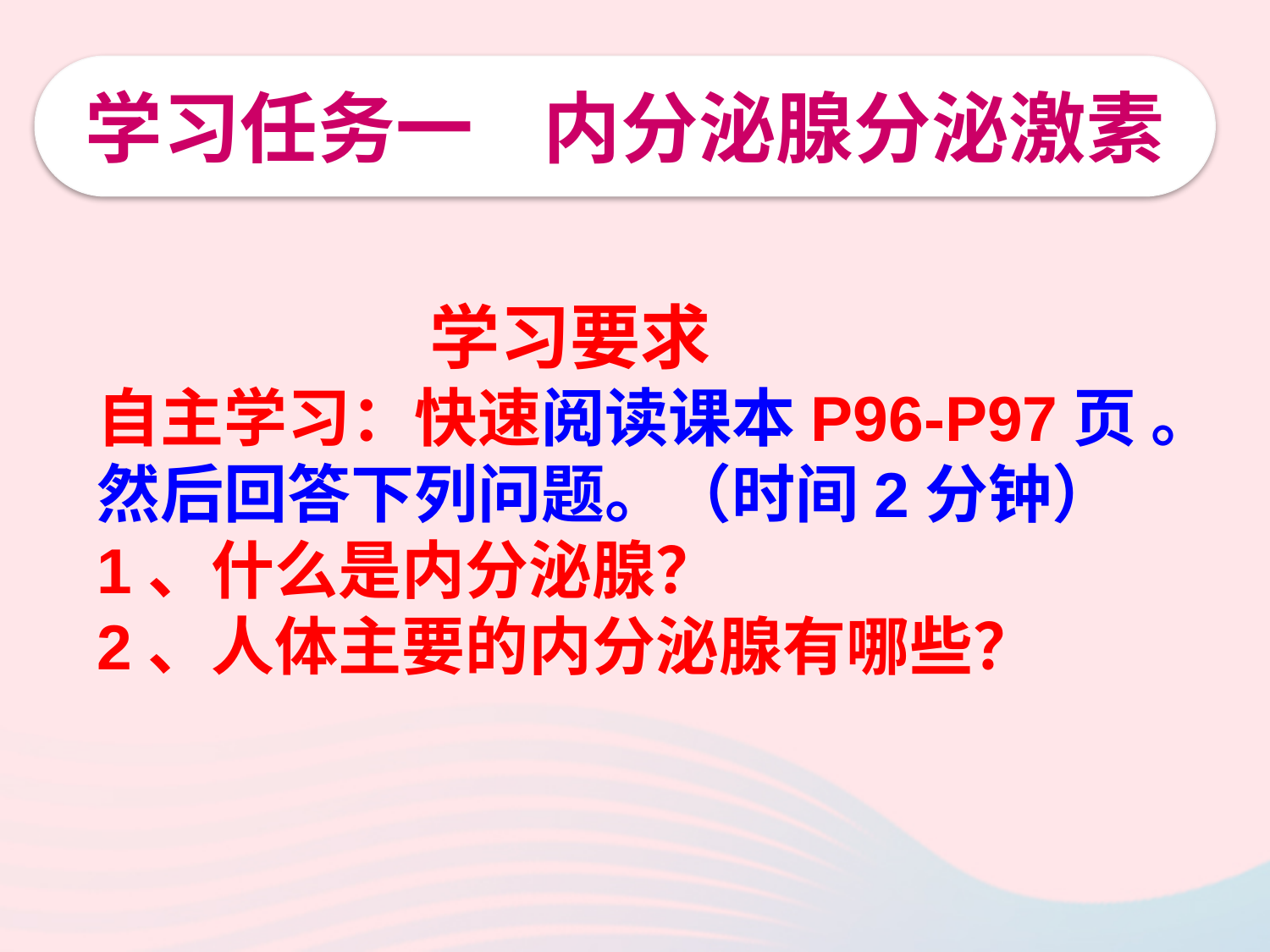

学习任务一    内分泌腺分泌激素
                      学习要求
自主学习：快速阅读课本P96-P97页 。然后回答下列问题。（时间2分钟）
1、什么是内分泌腺？
2、人体主要的内分泌腺有哪些？